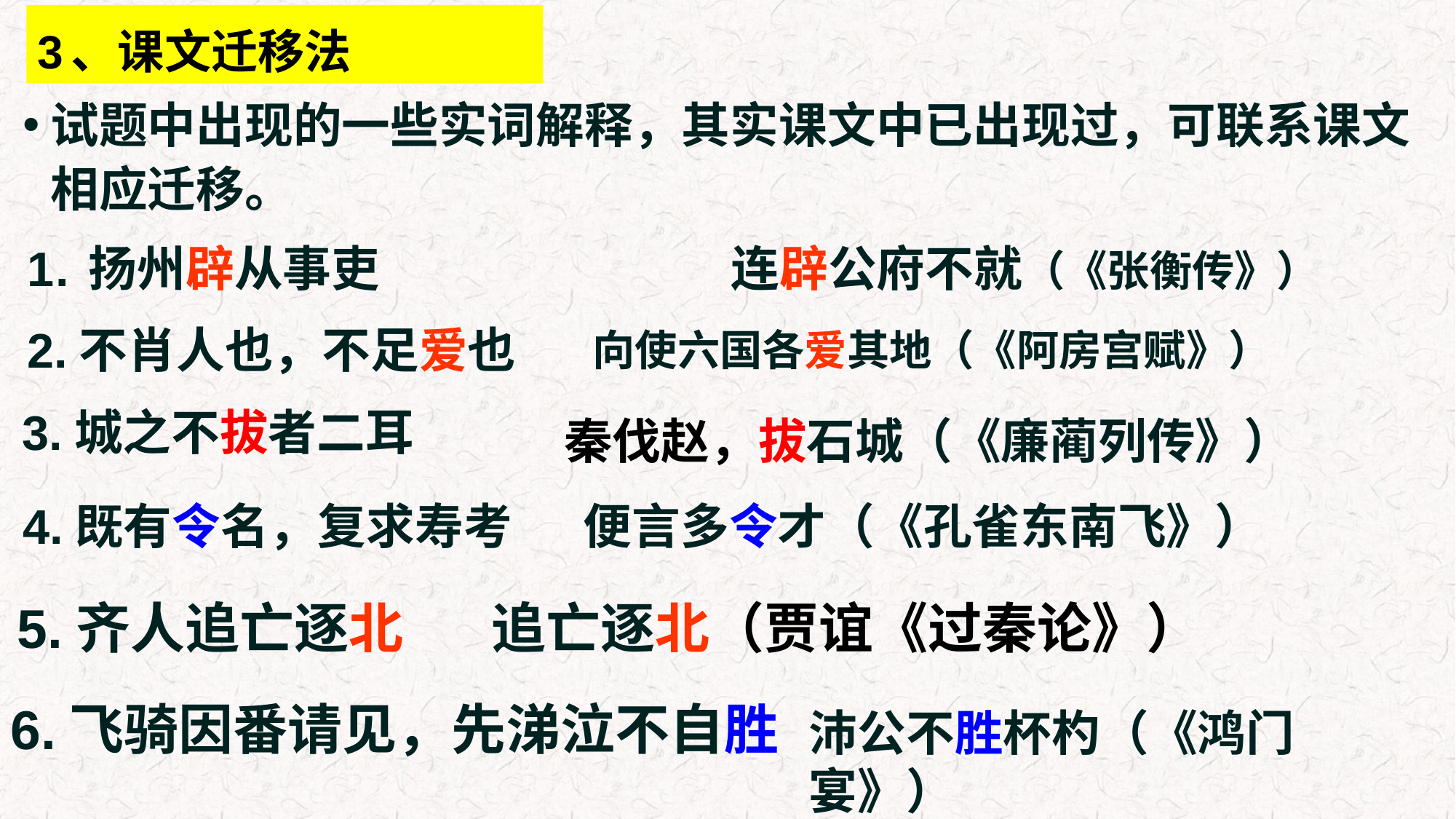

# 3、课文迁移法
试题中出现的一些实词解释，其实课文中已出现过，可联系课文相应迁移。

扬州辟从事吏
连辟公府不就（《张衡传》）
2.不肖人也，不足爱也
向使六国各爱其地（《阿房宫赋》）
3.城之不拔者二耳
秦伐赵，拔石城（《廉蔺列传》）
4.既有令名，复求寿考
便言多令才（《孔雀东南飞》）
5.齐人追亡逐北
追亡逐北（贾谊《过秦论》）
6.飞骑因番请见，先涕泣不自胜
沛公不胜杯杓（《鸿门宴》）